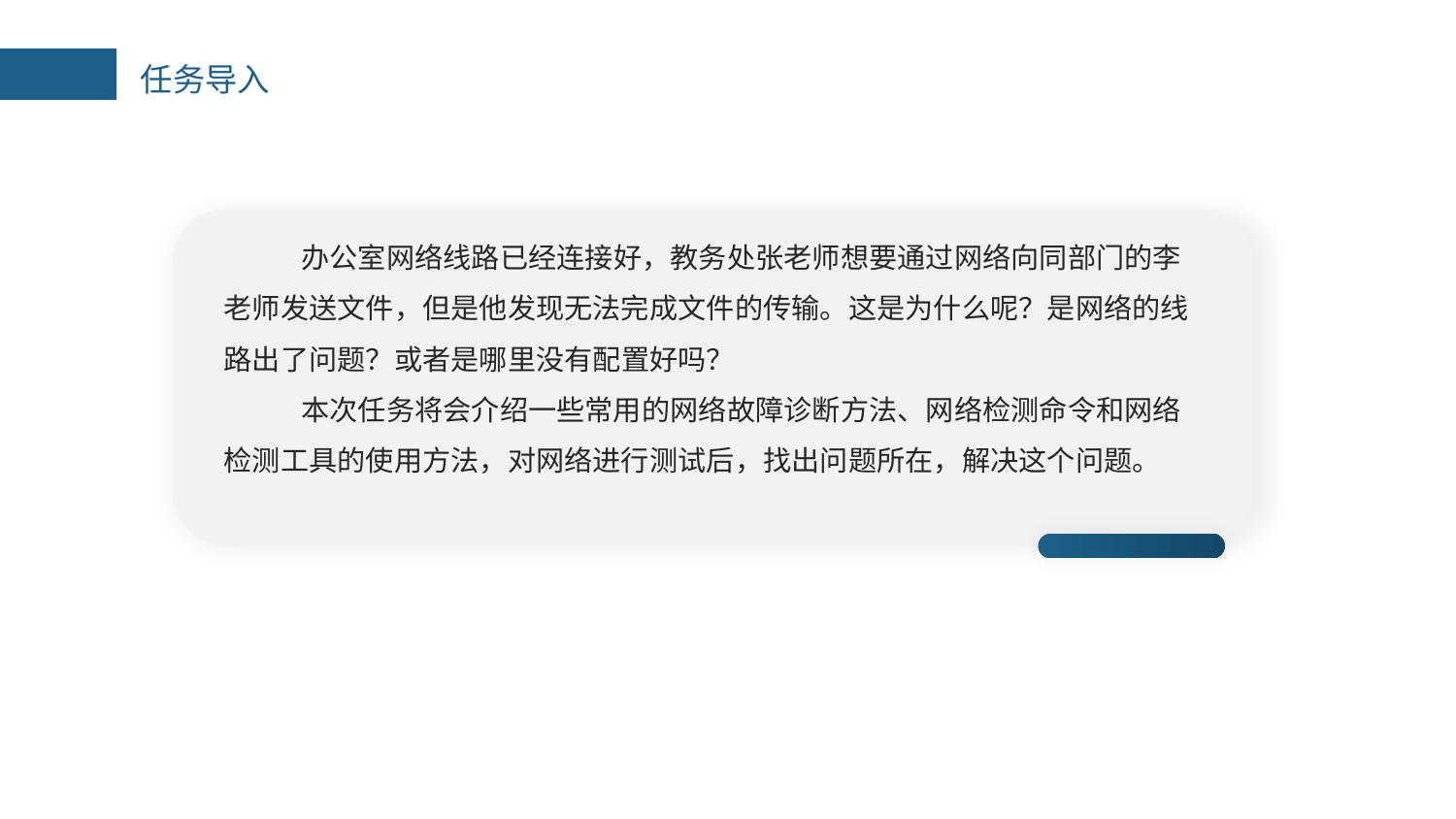

办公室网络线路已经连接好，教务处张老师想要通过网络向同部门的李老师发送文件，但是他发现无法完成文件的传输。这是为什么呢？是网络的线路出了问题？或者是哪里没有配置好吗？
本次任务将会介绍一些常用的网络故障诊断方法、网络检测命令和网络检测工具的使用方法，对网络进行测试后，找出问题所在，解决这个问题。